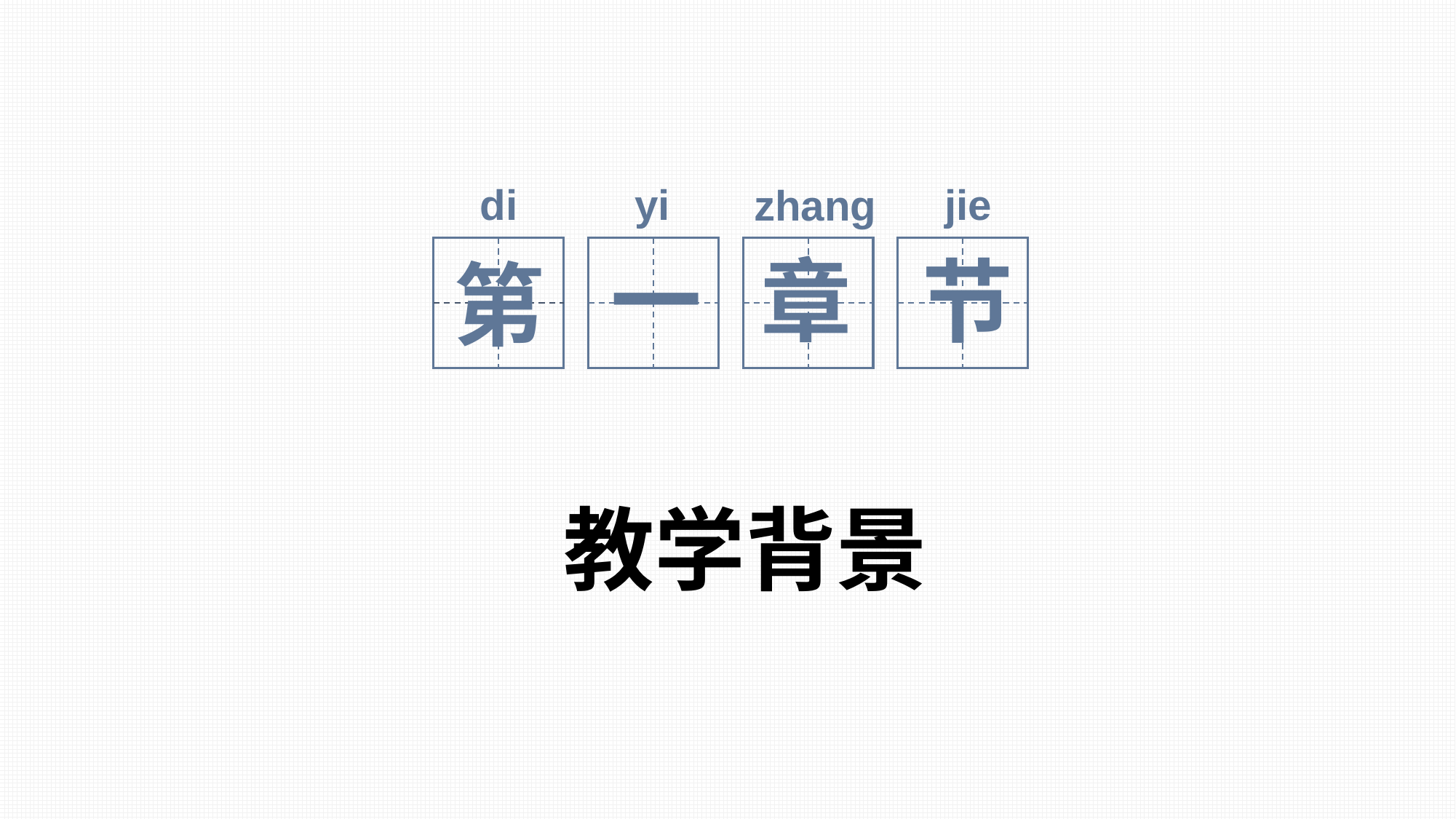

di
yi
jie
zhang
章

第

一

节
教学背景